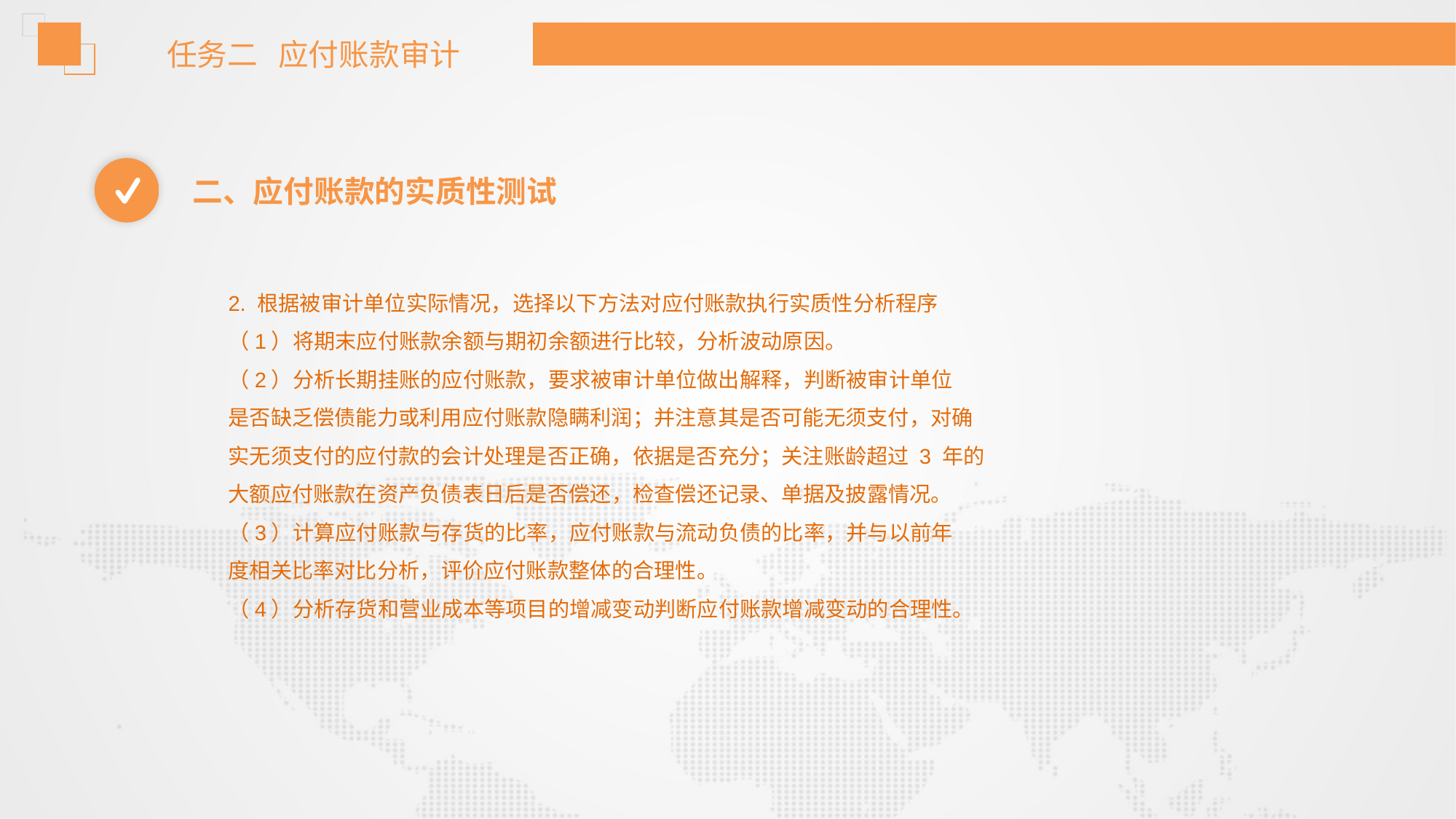

任务二   应付账款审计

二、应付账款的实质性测试

2. 根据被审计单位实际情况，选择以下方法对应付账款执行实质性分析程序
（1）将期末应付账款余额与期初余额进行比较，分析波动原因。
（2）分析长期挂账的应付账款，要求被审计单位做出解释，判断被审计单位
是否缺乏偿债能力或利用应付账款隐瞒利润；并注意其是否可能无须支付，对确
实无须支付的应付款的会计处理是否正确，依据是否充分；关注账龄超过 3 年的
大额应付账款在资产负债表日后是否偿还，检查偿还记录、单据及披露情况。
（3）计算应付账款与存货的比率，应付账款与流动负债的比率，并与以前年
度相关比率对比分析，评价应付账款整体的合理性。
（4）分析存货和营业成本等项目的增减变动判断应付账款增减变动的合理性。